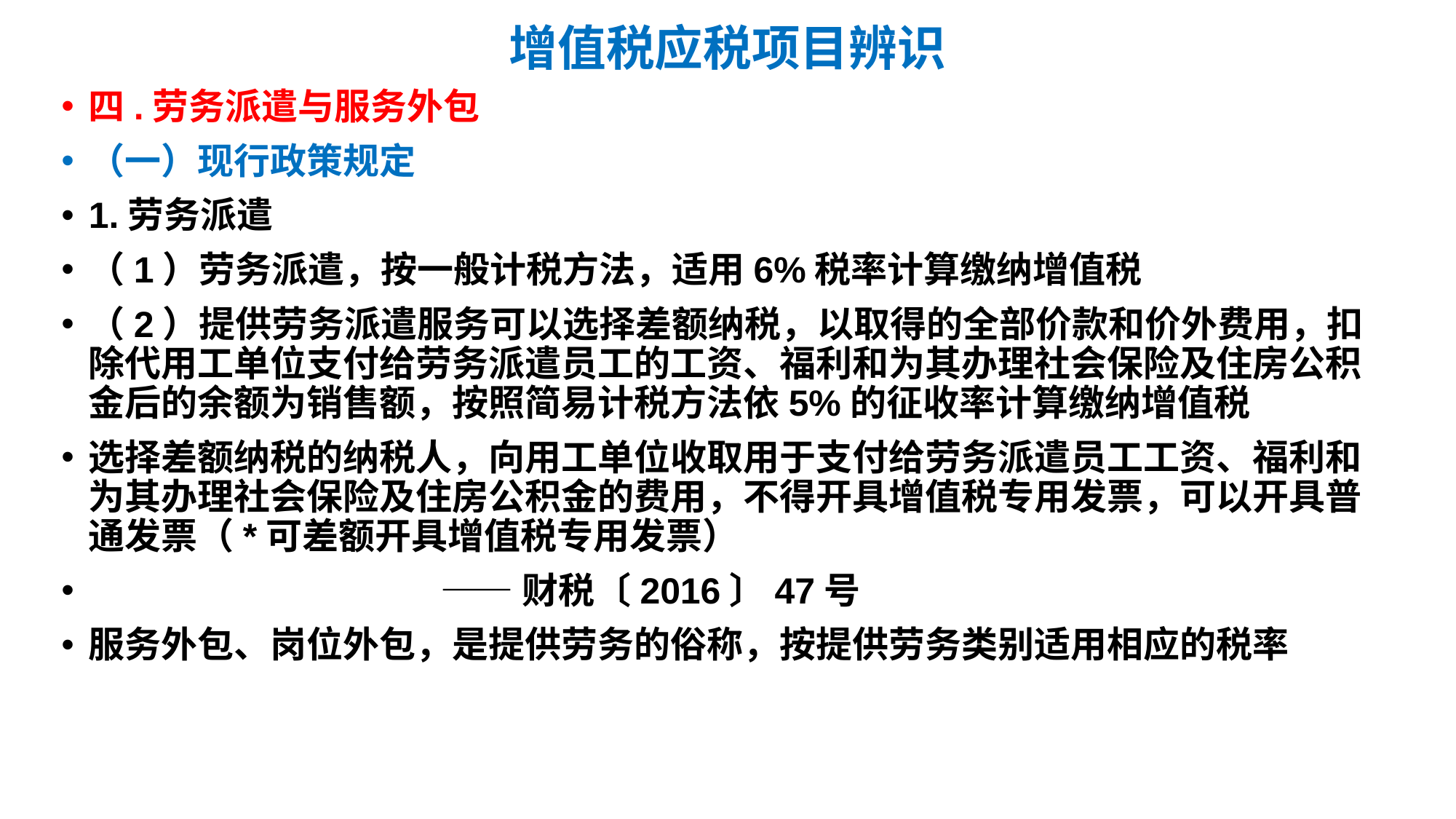

# 增值税应税项目辨识
四.劳务派遣与服务外包
（一）现行政策规定
1.劳务派遣
（1）劳务派遣，按一般计税方法，适用6%税率计算缴纳增值税
（2）提供劳务派遣服务可以选择差额纳税，以取得的全部价款和价外费用，扣除代用工单位支付给劳务派遣员工的工资、福利和为其办理社会保险及住房公积金后的余额为销售额，按照简易计税方法依5%的征收率计算缴纳增值税
选择差额纳税的纳税人，向用工单位收取用于支付给劳务派遣员工工资、福利和为其办理社会保险及住房公积金的费用，不得开具增值税专用发票，可以开具普通发票（*可差额开具增值税专用发票）
                                           ——财税〔2016〕47号
服务外包、岗位外包，是提供劳务的俗称，按提供劳务类别适用相应的税率